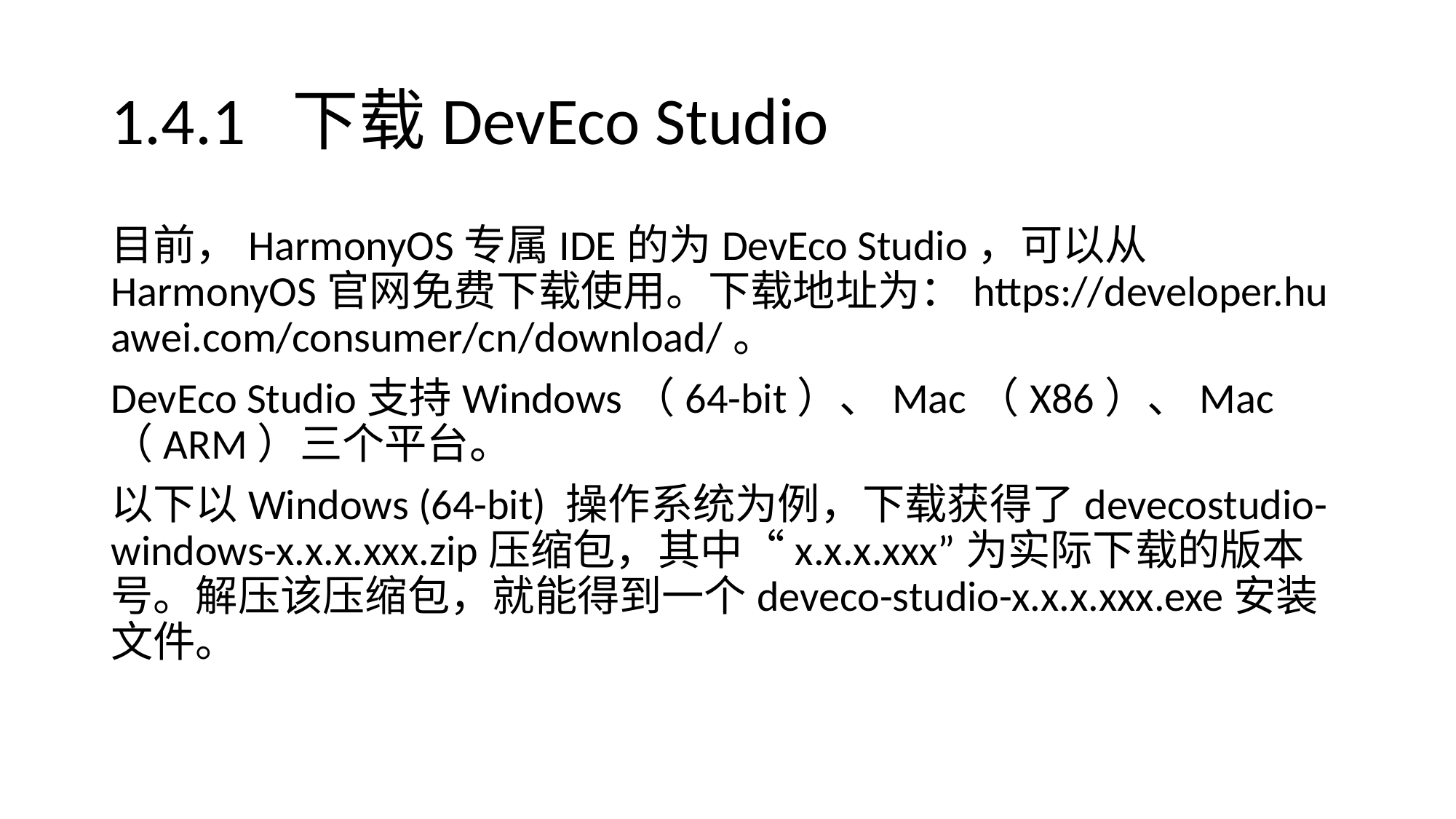

# 1.4.1  下载DevEco Studio
目前，HarmonyOS专属IDE的为DevEco Studio，可以从HarmonyOS官网免费下载使用。下载地址为：https://developer.huawei.com/consumer/cn/download/。
DevEco Studio支持Windows（64-bit）、Mac（X86）、Mac（ARM）三个平台。
以下以Windows (64-bit) 操作系统为例，下载获得了devecostudio-windows-x.x.x.xxx.zip压缩包，其中“x.x.x.xxx”为实际下载的版本号。解压该压缩包，就能得到一个deveco-studio-x.x.x.xxx.exe安装文件。